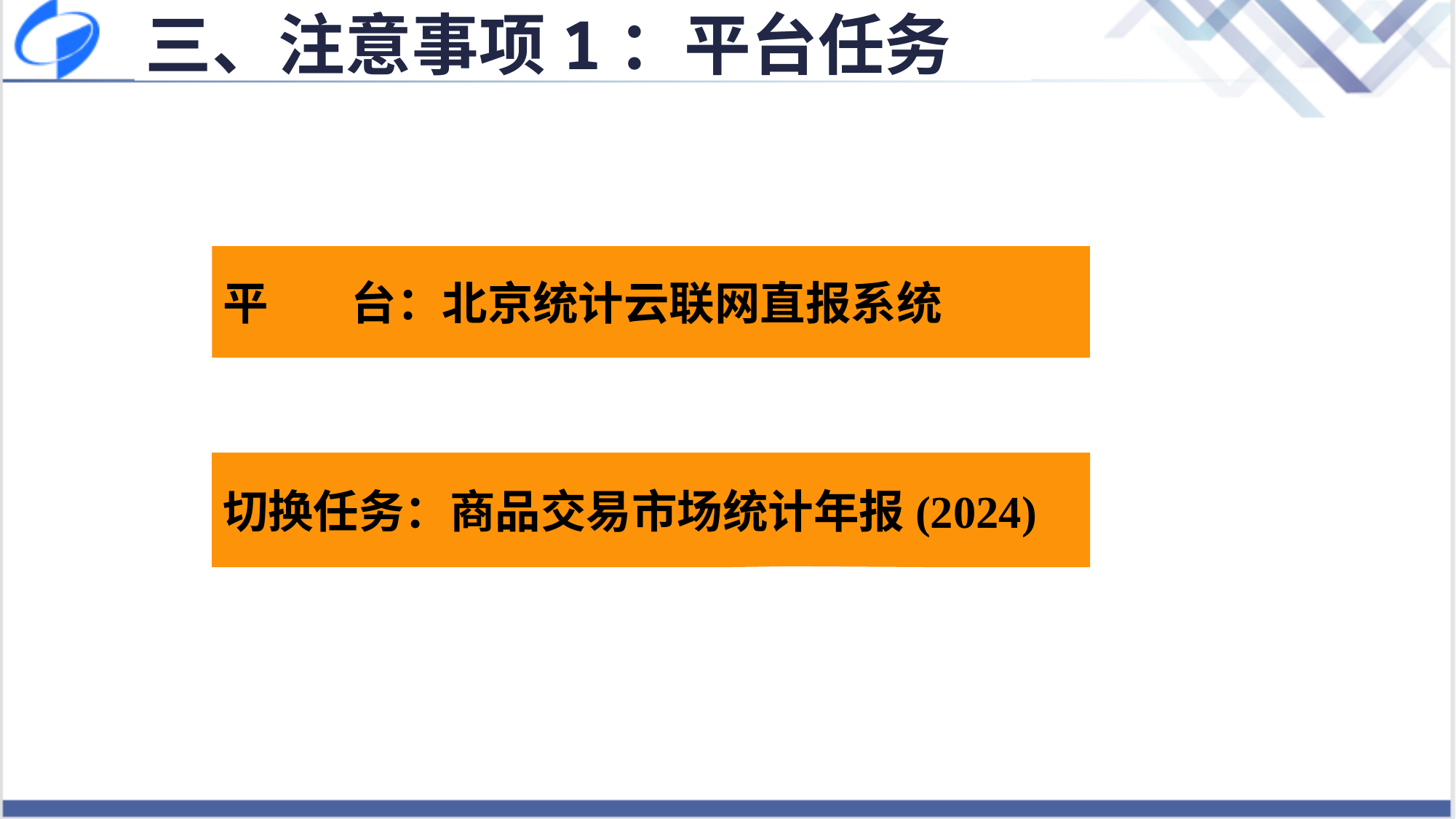

三、注意事项1：平台任务
平        台：北京统计云联网直报系统
切换任务：商品交易市场统计年报(2024)